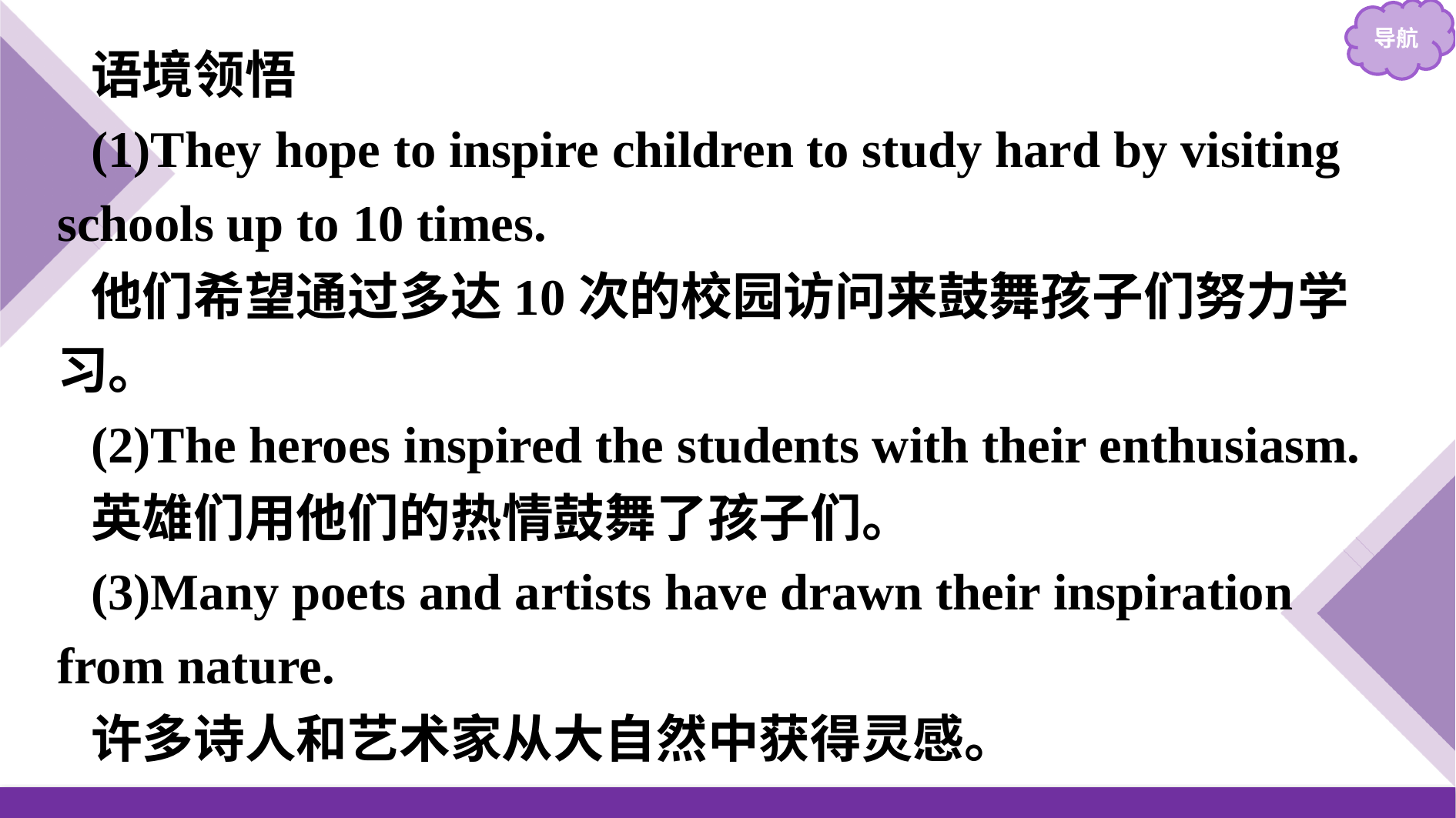

语境领悟
(1)They hope to inspire children to study hard by visiting schools up to 10 times.
他们希望通过多达10次的校园访问来鼓舞孩子们努力学习。
(2)The heroes inspired the students with their enthusiasm.
英雄们用他们的热情鼓舞了孩子们。
(3)Many poets and artists have drawn their inspiration from nature.
许多诗人和艺术家从大自然中获得灵感。